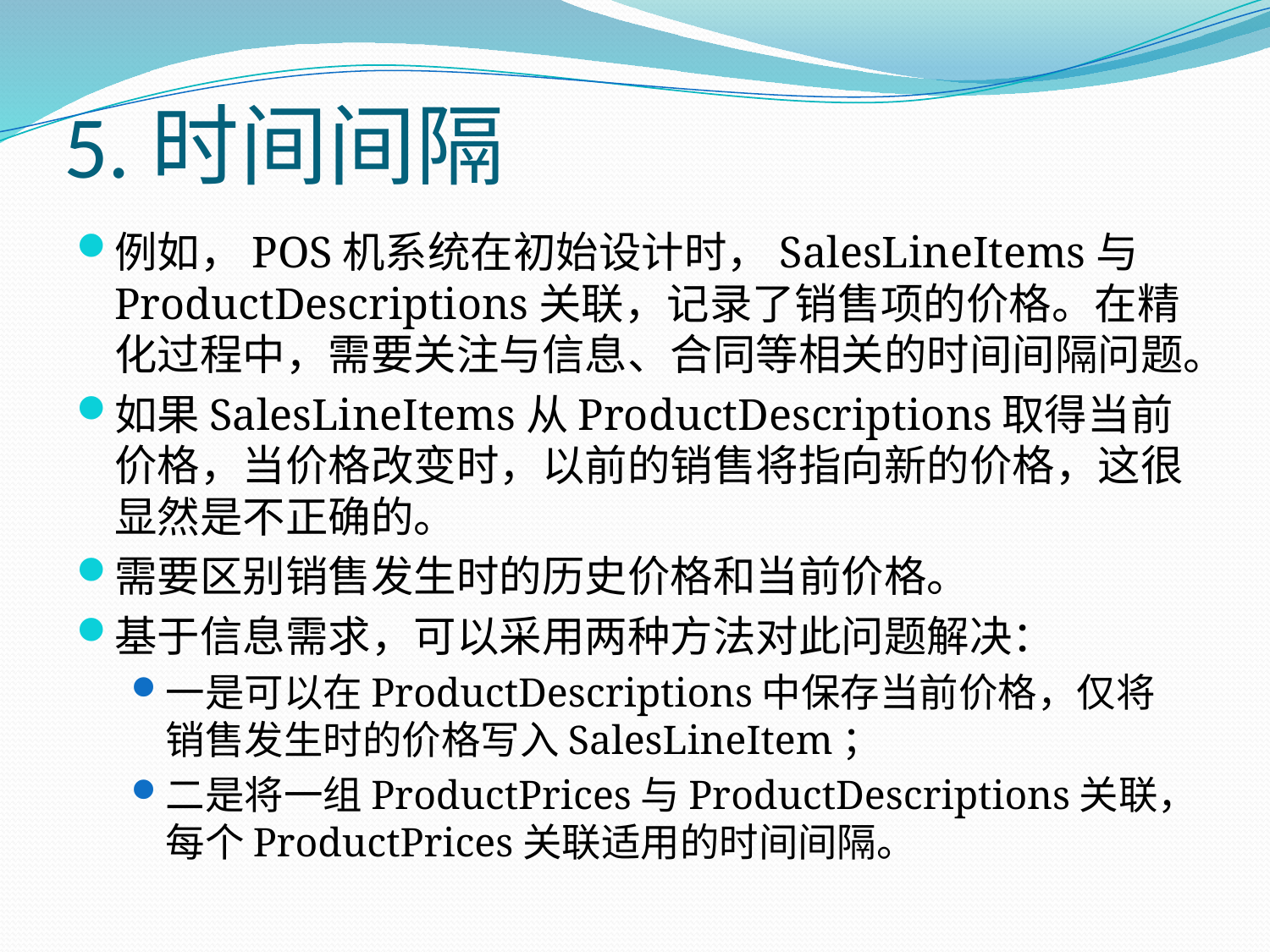

# 5.时间间隔
例如，POS机系统在初始设计时，SalesLineItems与ProductDescriptions关联，记录了销售项的价格。在精化过程中，需要关注与信息、合同等相关的时间间隔问题。
如果SalesLineItems从ProductDescriptions取得当前价格，当价格改变时，以前的销售将指向新的价格，这很显然是不正确的。
需要区别销售发生时的历史价格和当前价格。
基于信息需求，可以采用两种方法对此问题解决：
一是可以在ProductDescriptions中保存当前价格，仅将销售发生时的价格写入SalesLineItem；
二是将一组ProductPrices与ProductDescriptions关联，每个ProductPrices关联适用的时间间隔。